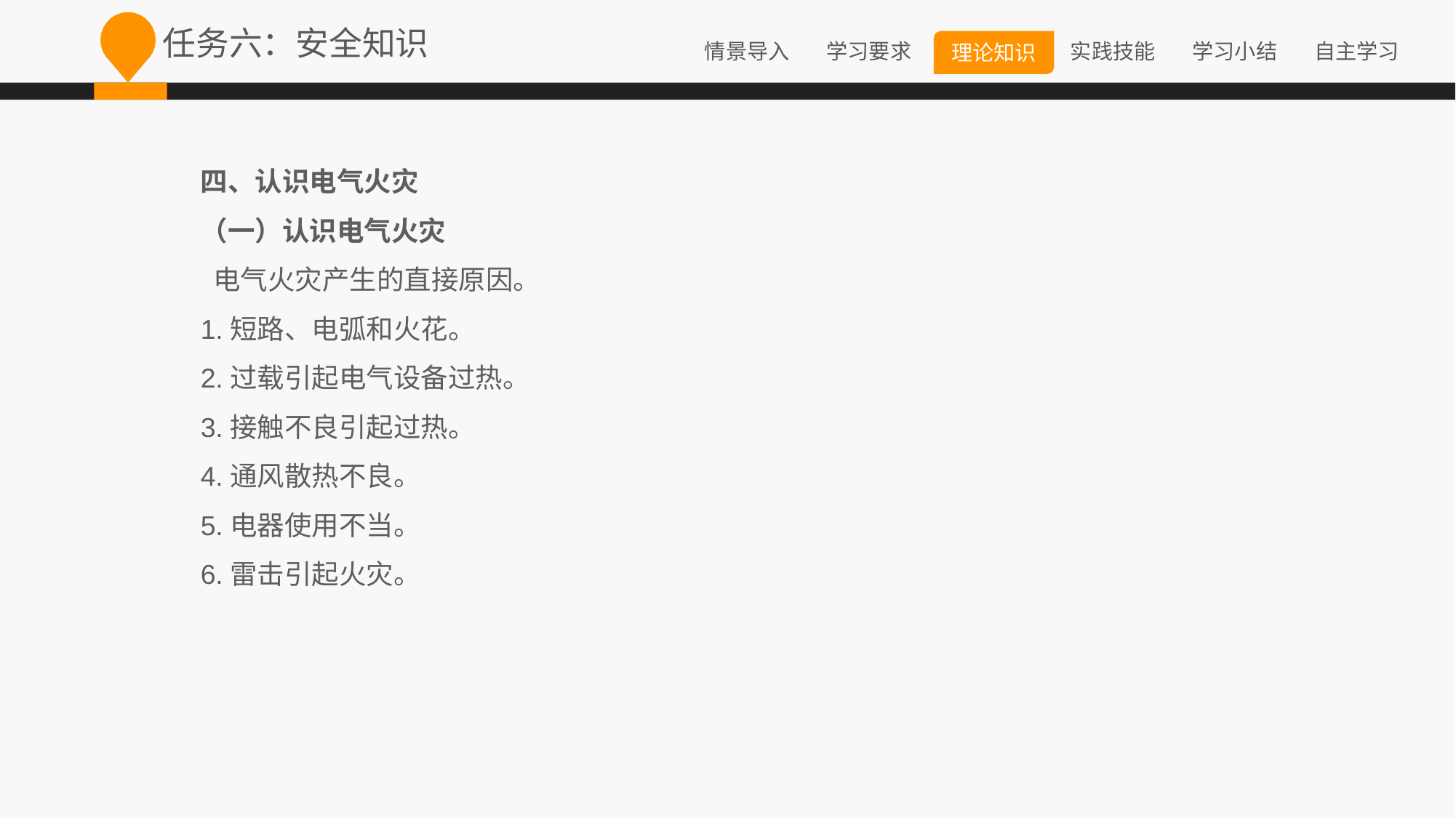

任务六：安全知识
四、认识电气火灾
（一）认识电气火灾
 电气火灾产生的直接原因。
1.短路、电弧和火花。
2.过载引起电气设备过热。
3.接触不良引起过热。
4.通风散热不良。
5.电器使用不当。
6.雷击引起火灾。